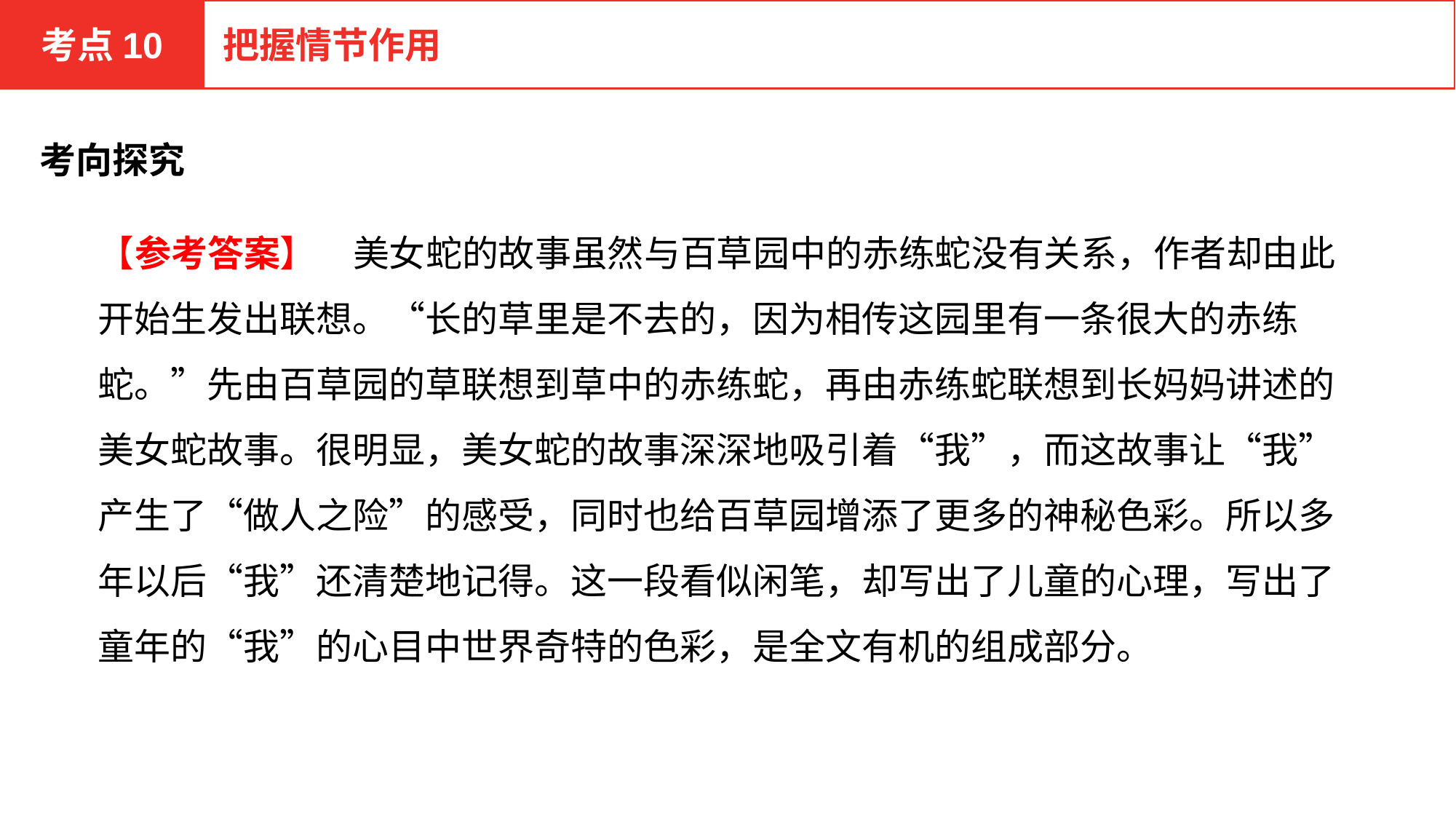

考点10
把握情节作用
考向探究

【参考答案】　美女蛇的故事虽然与百草园中的赤练蛇没有关系，作者却由此开始生发出联想。“长的草里是不去的，因为相传这园里有一条很大的赤练蛇。”先由百草园的草联想到草中的赤练蛇，再由赤练蛇联想到长妈妈讲述的美女蛇故事。很明显，美女蛇的故事深深地吸引着“我”，而这故事让“我”产生了“做人之险”的感受，同时也给百草园增添了更多的神秘色彩。所以多年以后“我”还清楚地记得。这一段看似闲笔，却写出了儿童的心理，写出了童年的“我”的心目中世界奇特的色彩，是全文有机的组成部分。